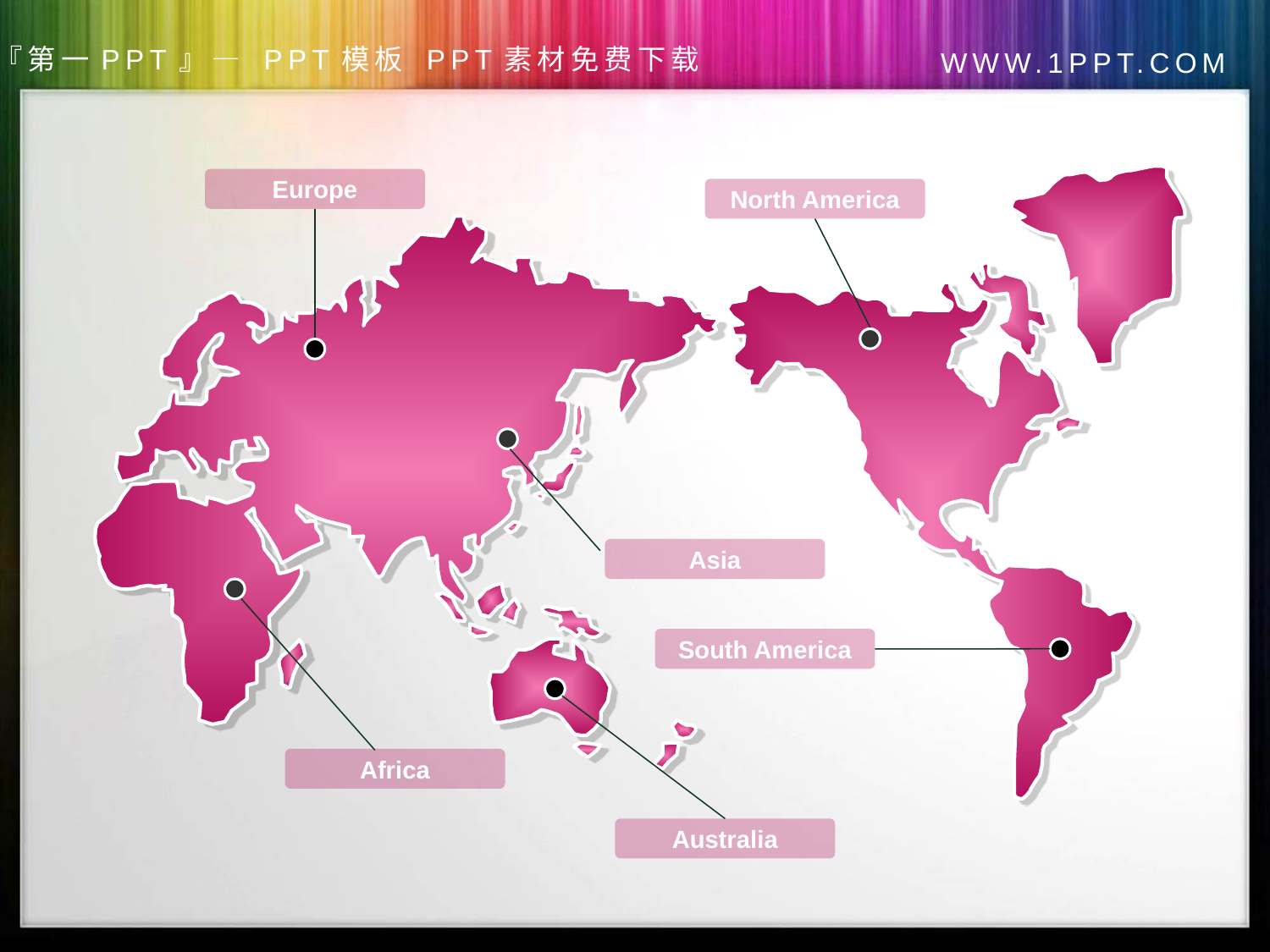

Europe
North America

Asia

South America

Africa
Australia
节日PPT模板：www.1ppt.com/jieri/